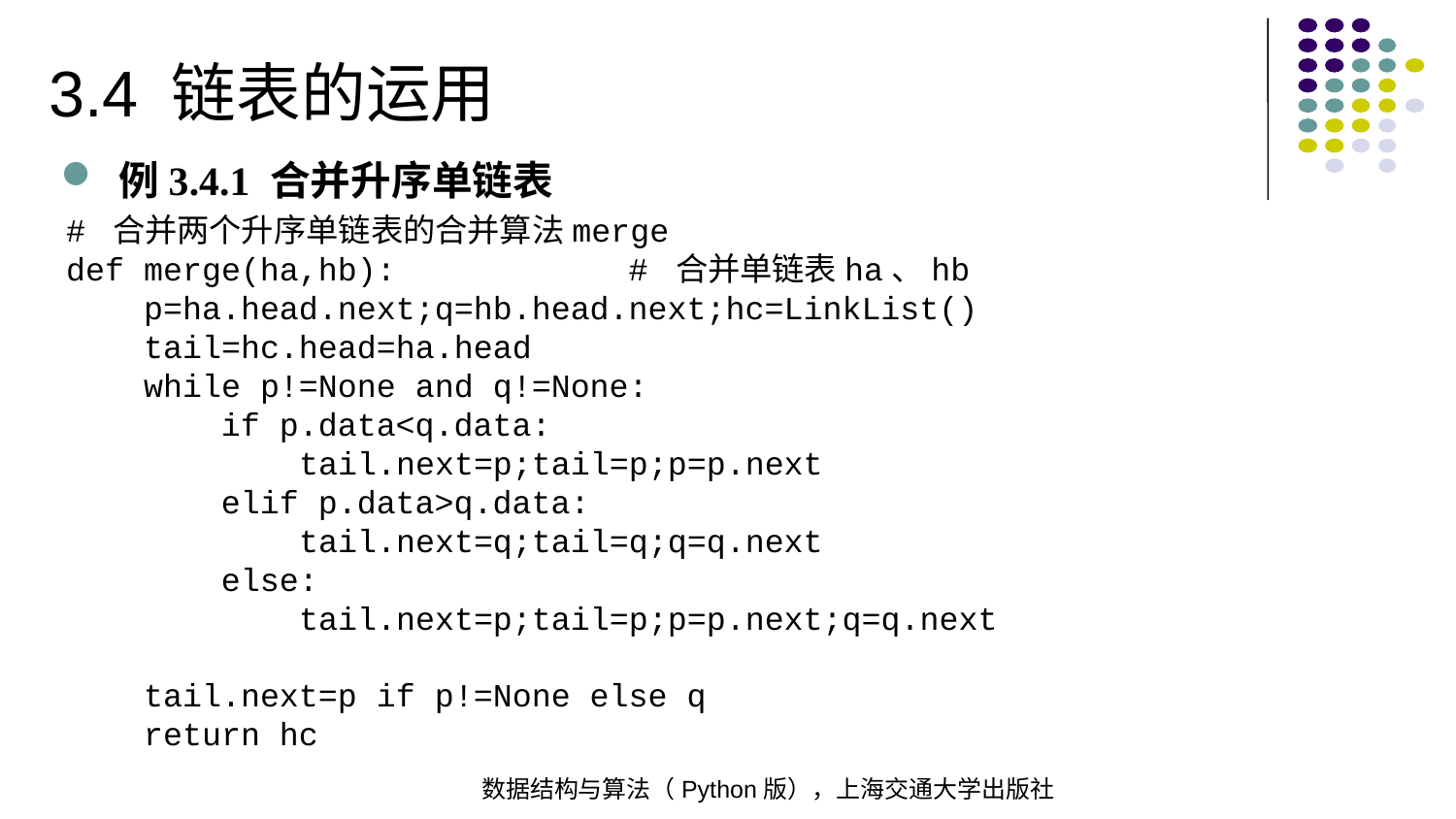

3.4 链表的运用
例3.4.1 合并升序单链表
# 合并两个升序单链表的合并算法merge
def merge(ha,hb):            # 合并单链表ha、hb
    p=ha.head.next;q=hb.head.next;hc=LinkList()
    tail=hc.head=ha.head
    while p!=None and q!=None:
        if p.data<q.data:
            tail.next=p;tail=p;p=p.next
        elif p.data>q.data:
            tail.next=q;tail=q;q=q.next
        else:
            tail.next=p;tail=p;p=p.next;q=q.next

    tail.next=p if p!=None else q
    return hc